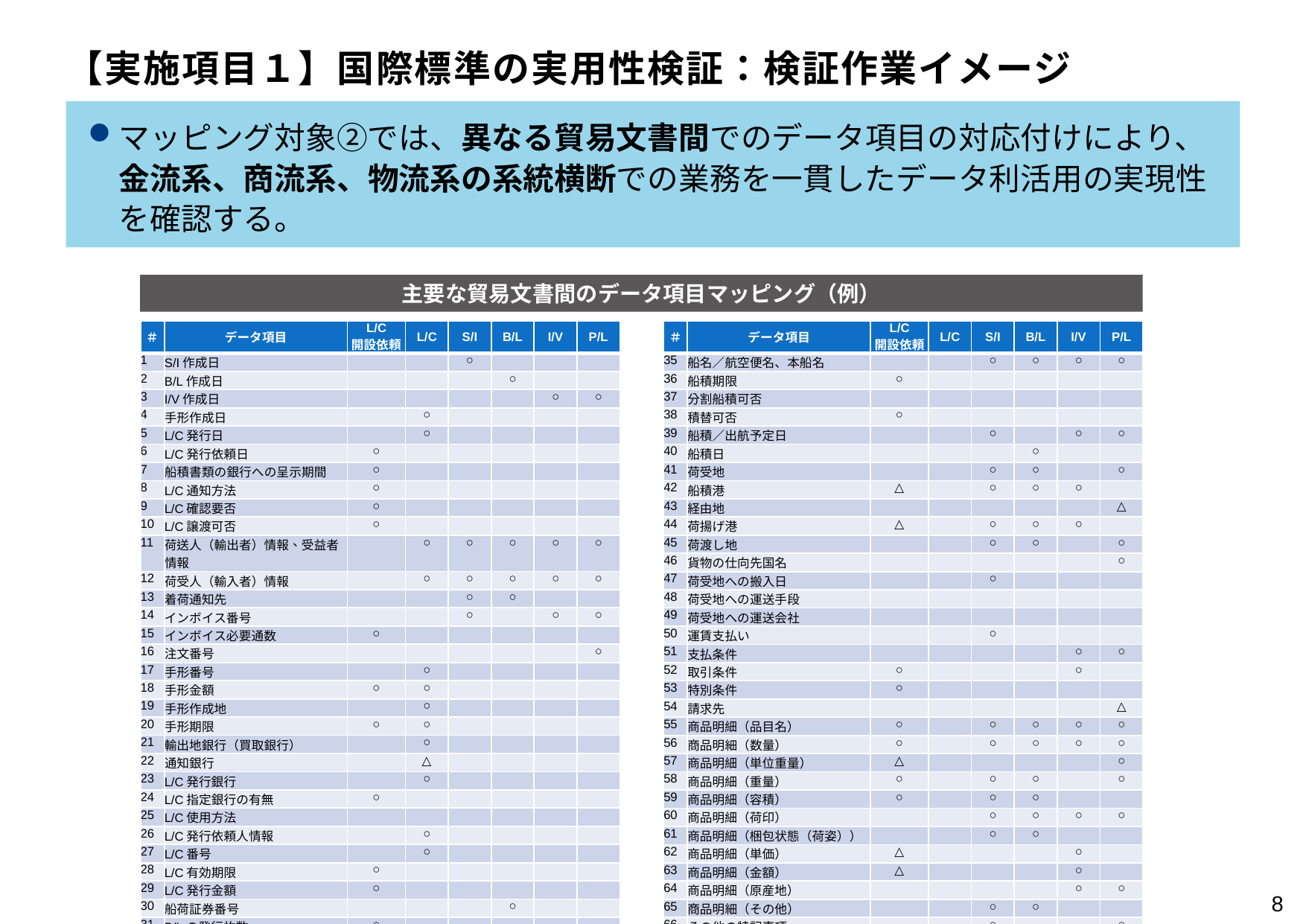

【実施項目１】国際標準の実用性検証：検証作業イメージ

マッピング対象②では、異なる貿易文書間でのデータ項目の対応付けにより、金流系、商流系、物流系の系統横断での業務を一貫したデータ利活用の実現性を確認する。
主要な貿易文書間のデータ項目マッピング（例）
| ＃ | データ項目 | L/C 開設依頼 | L/C | S/I | B/L | I/V | P/L |
| --- | --- | --- | --- | --- | --- | --- | --- |
| 1 | S/I作成日 |  |  | ○ |  |  |  |
| 2 | B/L作成日 |  |  |  | ○ |  |  |
| 3 | I/V作成日 |  |  |  |  | ○ | ○ |
| 4 | 手形作成日 |  | ○ |  |  |  |  |
| 5 | L/C発行日 |  | ○ |  |  |  |  |
| 6 | L/C発行依頼日 | ○ |  |  |  |  |  |
| 7 | 船積書類の銀行への呈示期間 | ○ |  |  |  |  |  |
| 8 | L/C通知方法 | ○ |  |  |  |  |  |
| 9 | L/C確認要否 | ○ |  |  |  |  |  |
| 10 | L/C譲渡可否 | ○ |  |  |  |  |  |
| 11 | 荷送人（輸出者）情報、受益者情報 |  | ○ | ○ | ○ | ○ | ○ |
| 12 | 荷受人（輸入者）情報 |  | ○ | ○ | ○ | ○ | ○ |
| 13 | 着荷通知先 |  |  | ○ | ○ |  |  |
| 14 | インボイス番号 |  |  | ○ |  | ○ | ○ |
| 15 | インボイス必要通数 | ○ |  |  |  |  |  |
| 16 | 注文番号 |  |  |  |  |  | ○ |
| 17 | 手形番号 |  | ○ |  |  |  |  |
| 18 | 手形金額 | ○ | ○ |  |  |  |  |
| 19 | 手形作成地 |  | ○ |  |  |  |  |
| 20 | 手形期限 | ○ | ○ |  |  |  |  |
| 21 | 輸出地銀行（買取銀行） |  | ○ |  |  |  |  |
| 22 | 通知銀行 |  | △ |  |  |  |  |
| 23 | L/C発行銀行 |  | ○ |  |  |  |  |
| 24 | L/C指定銀行の有無 | ○ |  |  |  |  |  |
| 25 | L/C使用方法 |  |  |  |  |  |  |
| 26 | L/C発行依頼人情報 |  | ○ |  |  |  |  |
| 27 | L/C番号 |  | ○ |  |  |  |  |
| 28 | L/C有効期限 | ○ |  |  |  |  |  |
| 29 | L/C発行金額 | ○ |  |  |  |  |  |
| 30 | 船荷証券番号 |  |  |  | ○ |  |  |
| 31 | B/Lの発行枚数 | ○ |  |  |  |  |  |
| 32 | B/Lの発行地場所 |  |  |  |  |  |  |
| 33 | 船会社／航空会社名 |  |  | ○ | ○ |  |  |
| 34 | 船腹予約番号 |  |  | ○ |  |  |  |
| ＃ | データ項目 | L/C 開設依頼 | L/C | S/I | B/L | I/V | P/L |
| --- | --- | --- | --- | --- | --- | --- | --- |
| 35 | 船名／航空便名、本船名 |  |  | ○ | ○ | ○ | ○ |
| 36 | 船積期限 | ○ |  |  |  |  |  |
| 37 | 分割船積可否 |  |  |  |  |  |  |
| 38 | 積替可否 | ○ |  |  |  |  |  |
| 39 | 船積／出航予定日 |  |  | ○ |  | ○ | ○ |
| 40 | 船積日 |  |  |  | ○ |  |  |
| 41 | 荷受地 |  |  | ○ | ○ |  | ○ |
| 42 | 船積港 | △ |  | ○ | ○ | ○ |  |
| 43 | 経由地 |  |  |  |  |  | △ |
| 44 | 荷揚げ港 | △ |  | ○ | ○ | ○ |  |
| 45 | 荷渡し地 |  |  | ○ | ○ |  | ○ |
| 46 | 貨物の仕向先国名 |  |  |  |  |  | ○ |
| 47 | 荷受地への搬入日 |  |  | ○ |  |  |  |
| 48 | 荷受地への運送手段 |  |  |  |  |  |  |
| 49 | 荷受地への運送会社 |  |  |  |  |  |  |
| 50 | 運賃支払い |  |  | ○ |  |  |  |
| 51 | 支払条件 |  |  |  |  | ○ | ○ |
| 52 | 取引条件 | ○ |  |  |  | ○ |  |
| 53 | 特別条件 | ○ |  |  |  |  |  |
| 54 | 請求先 |  |  |  |  |  | △ |
| 55 | 商品明細（品目名） | ○ |  | ○ | ○ | ○ | ○ |
| 56 | 商品明細（数量） | ○ |  | ○ | ○ | ○ | ○ |
| 57 | 商品明細（単位重量） | △ |  |  |  |  | ○ |
| 58 | 商品明細（重量） | ○ |  | ○ | ○ |  | ○ |
| 59 | 商品明細（容積） | ○ |  | ○ | ○ |  |  |
| 60 | 商品明細（荷印） |  |  | ○ | ○ | ○ | ○ |
| 61 | 商品明細（梱包状態（荷姿）） |  |  | ○ | ○ |  |  |
| 62 | 商品明細（単価） | △ |  |  |  | ○ |  |
| 63 | 商品明細（金額） | △ |  |  |  | ○ |  |
| 64 | 商品明細（原産地） |  |  |  |  | ○ | ○ |
| 65 | 商品明細（その他） |  |  | ○ | ○ |  |  |
| 66 | その他の特記事項 |  |  | ○ |  |  | ○ |
| 67 | 荷送人（Shipper）のサイン |  |  | ○ |  | ○ | ○ |
| 68 | 運送人船会社のサイン |  |  |  | ○ |  |  |
8